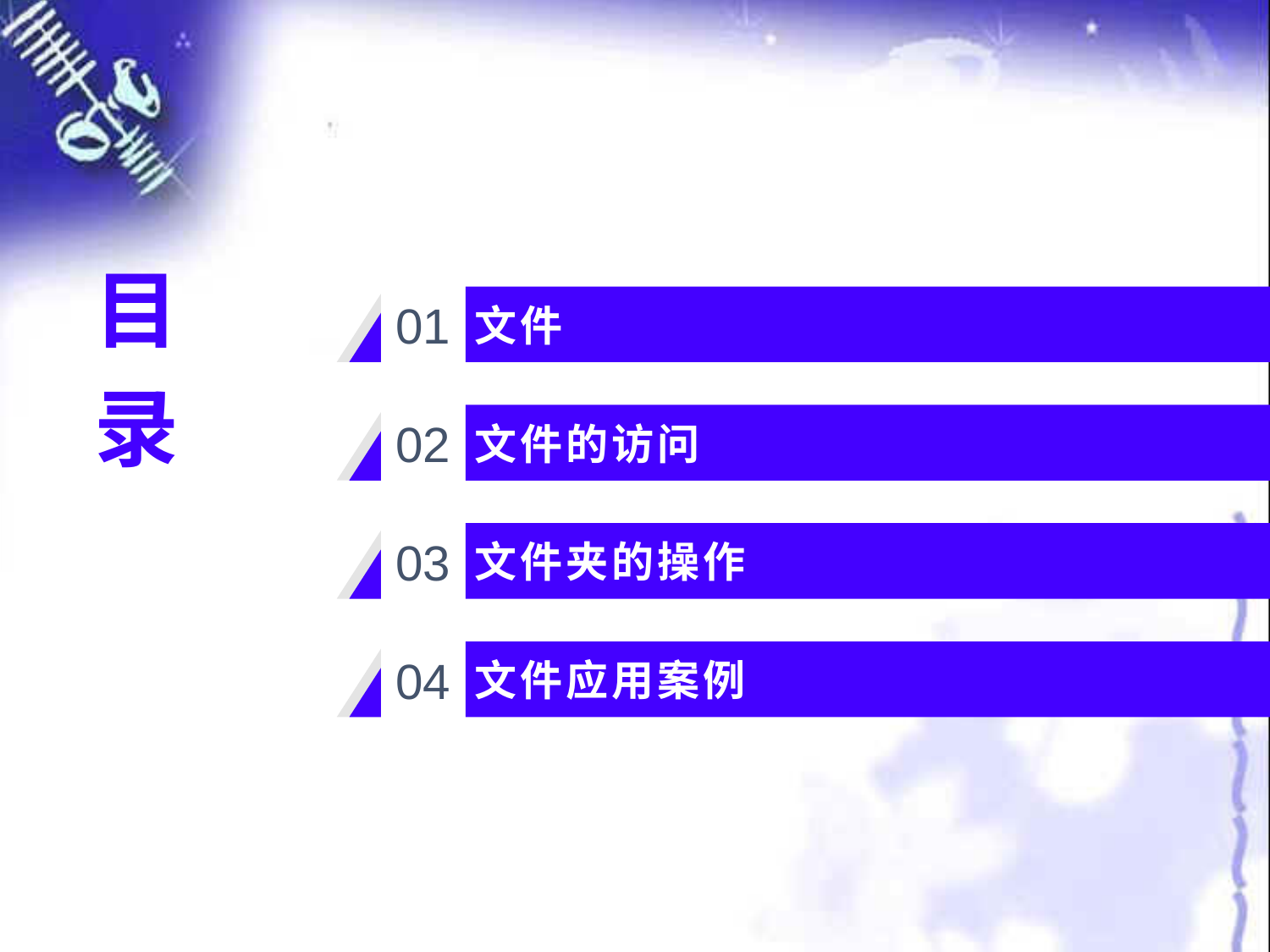

文件
01

目
录
文件的访问
02

文件夹的操作
03

文件应用案例
04